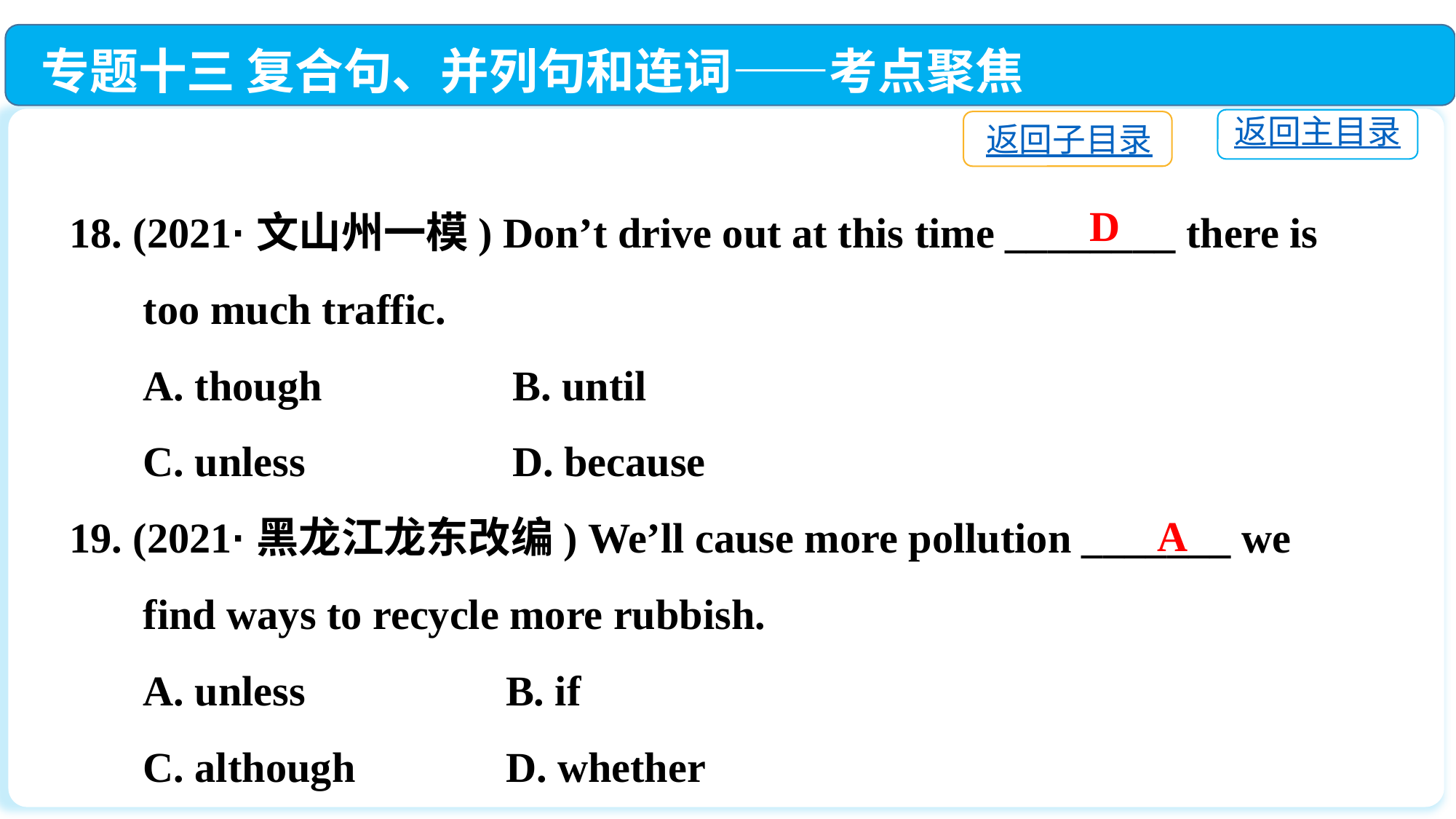

专题十三 复合句、并列句和连词——考点聚焦

返回主目录

返回子目录
18. (2021·文山州一模) Don’t drive out at this time ________ there is
       too much traffic.
       A. though	           B. until
       C. unless	           D. because
19. (2021·黑龙江龙东改编) We’ll cause more pollution _______ we
       find ways to recycle more rubbish.
       A. unless　　　	B. if
       C. although　 	D. whether
D
A